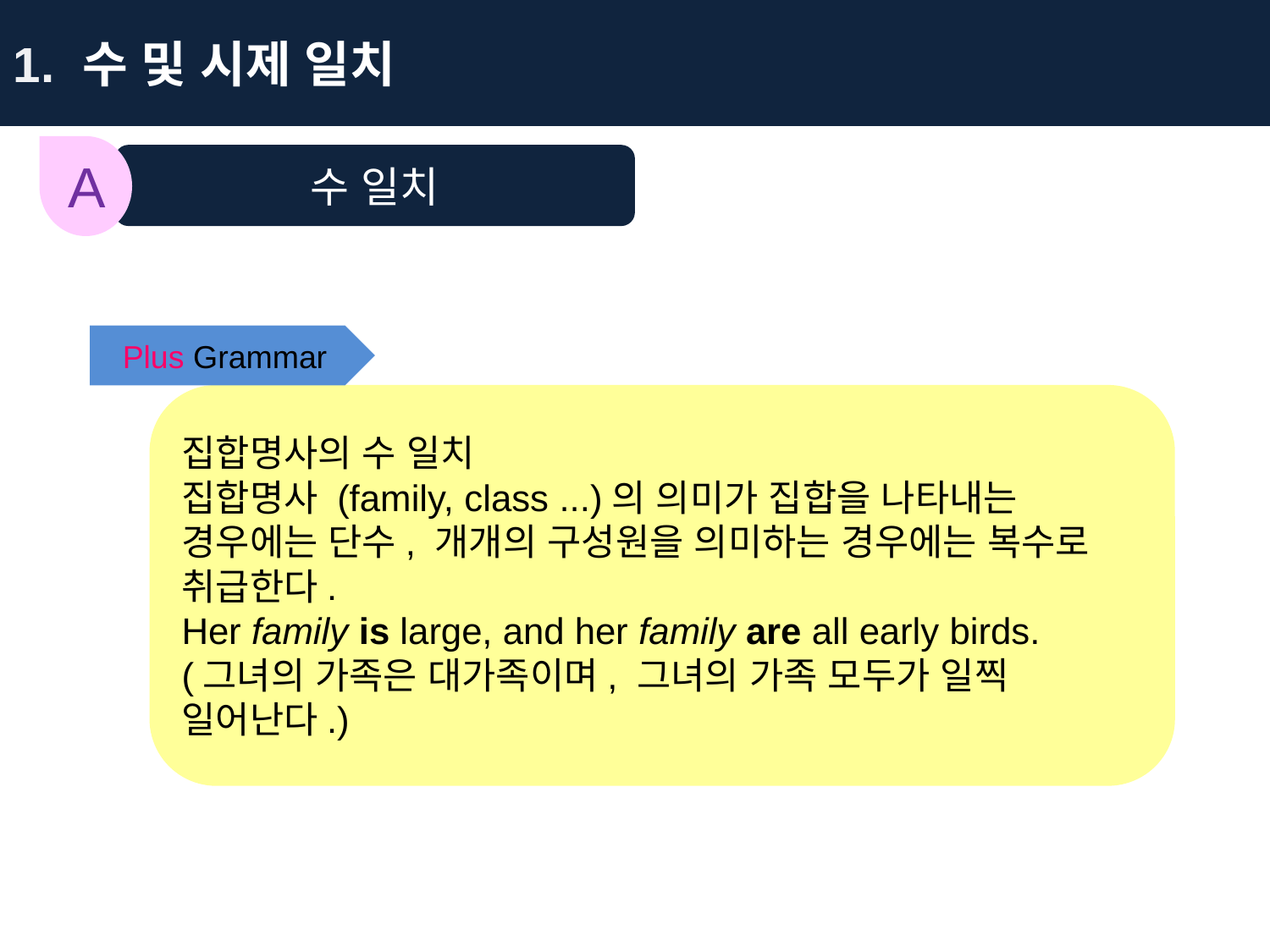

1. 수 및 시제 일치

수 일치
A
Plus Grammar
집합명사의 수 일치
집합명사 (family, class ...)의 의미가 집합을 나타내는 경우에는 단수, 개개의 구성원을 의미하는 경우에는 복수로 취급한다.
Her family is large, and her family are all early birds.
(그녀의 가족은 대가족이며, 그녀의 가족 모두가 일찍 일어난다.)